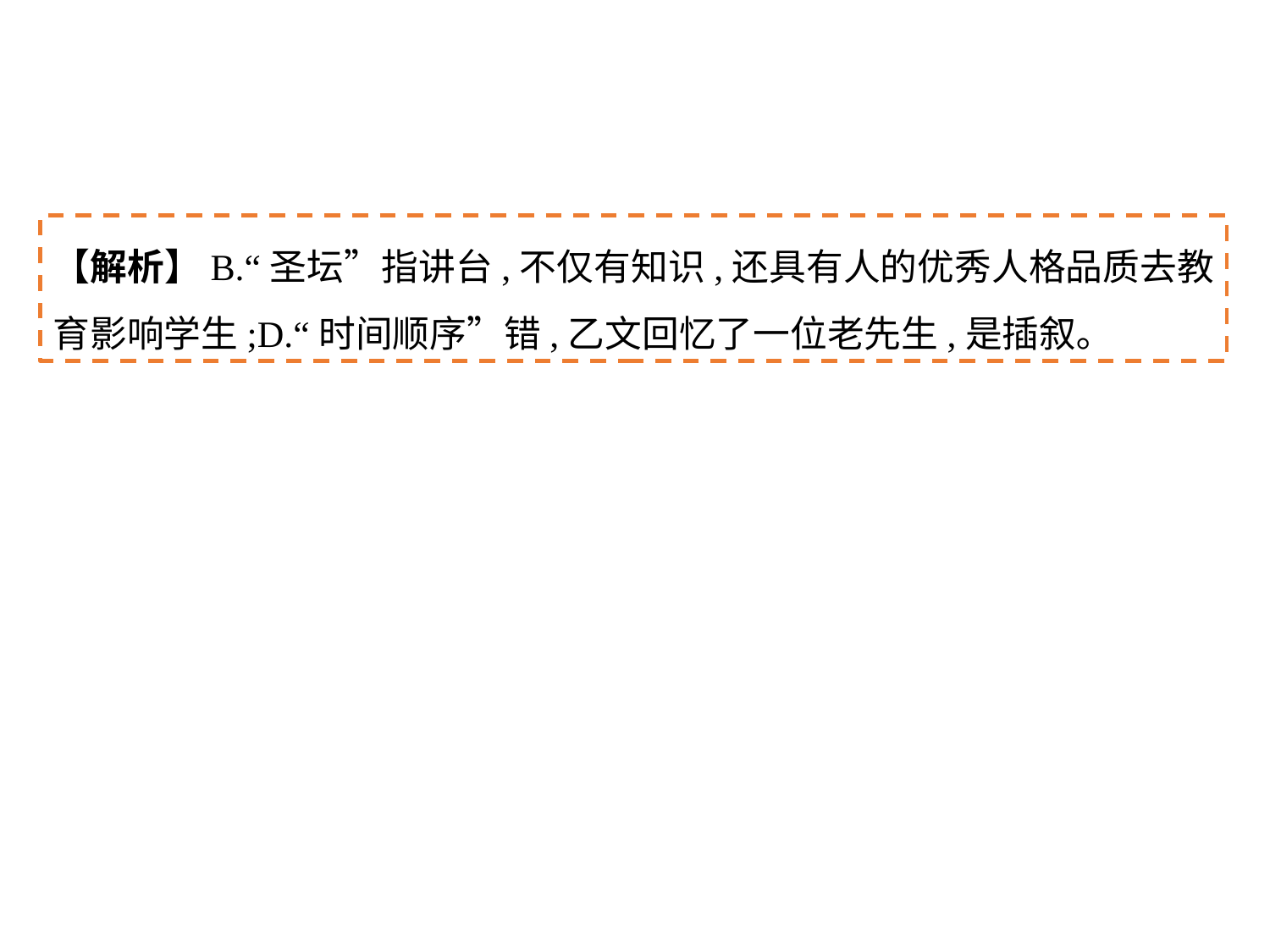

【解析】B.“圣坛”指讲台,不仅有知识,还具有人的优秀人格品质去教育影响学生;D.“时间顺序”错,乙文回忆了一位老先生,是插叙｡